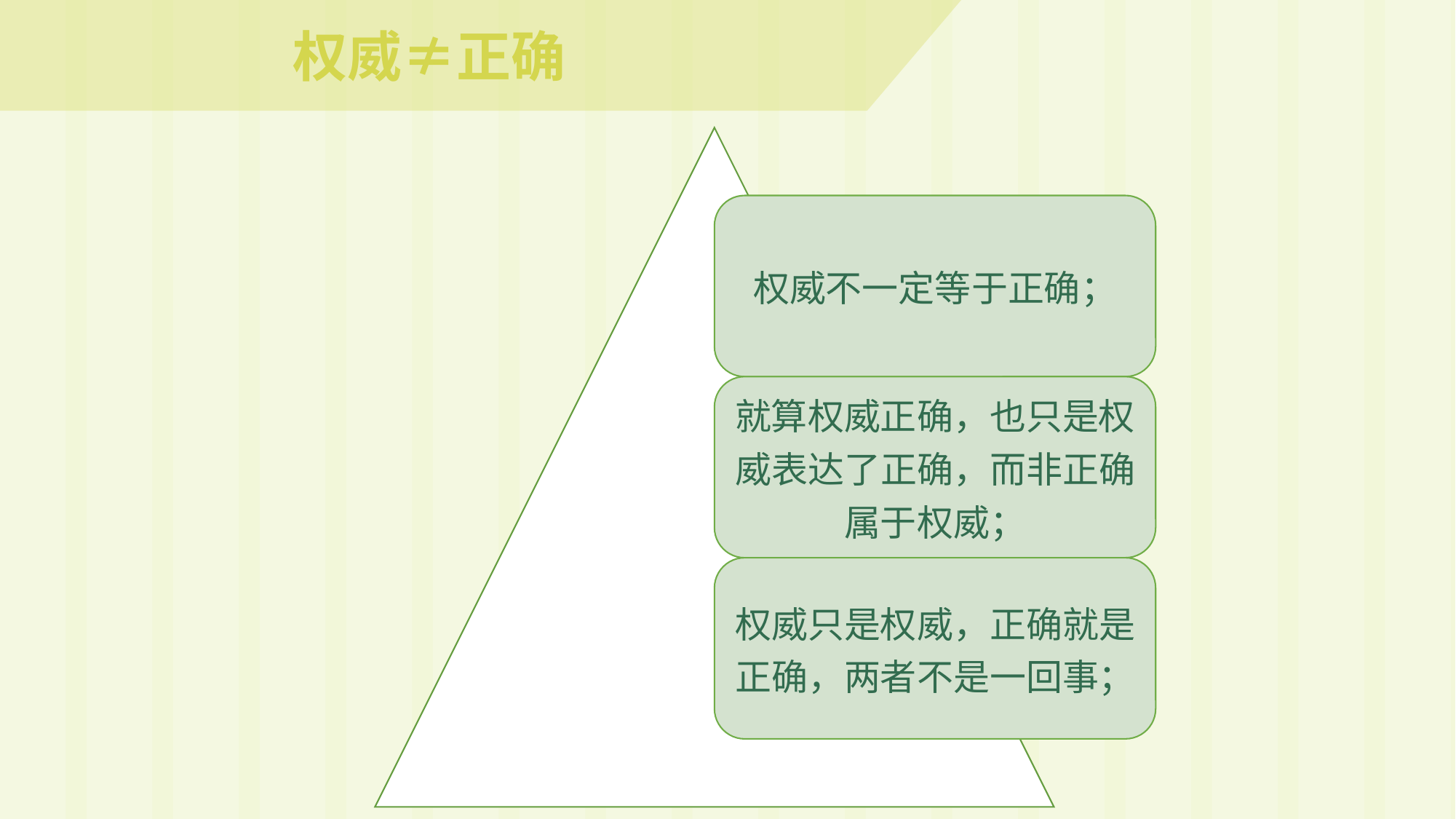

权威≠正确
权威不一定等于正确；
就算权威正确，也只是权威表达了正确，而非正确属于权威；
权威只是权威，正确就是正确，两者不是一回事；